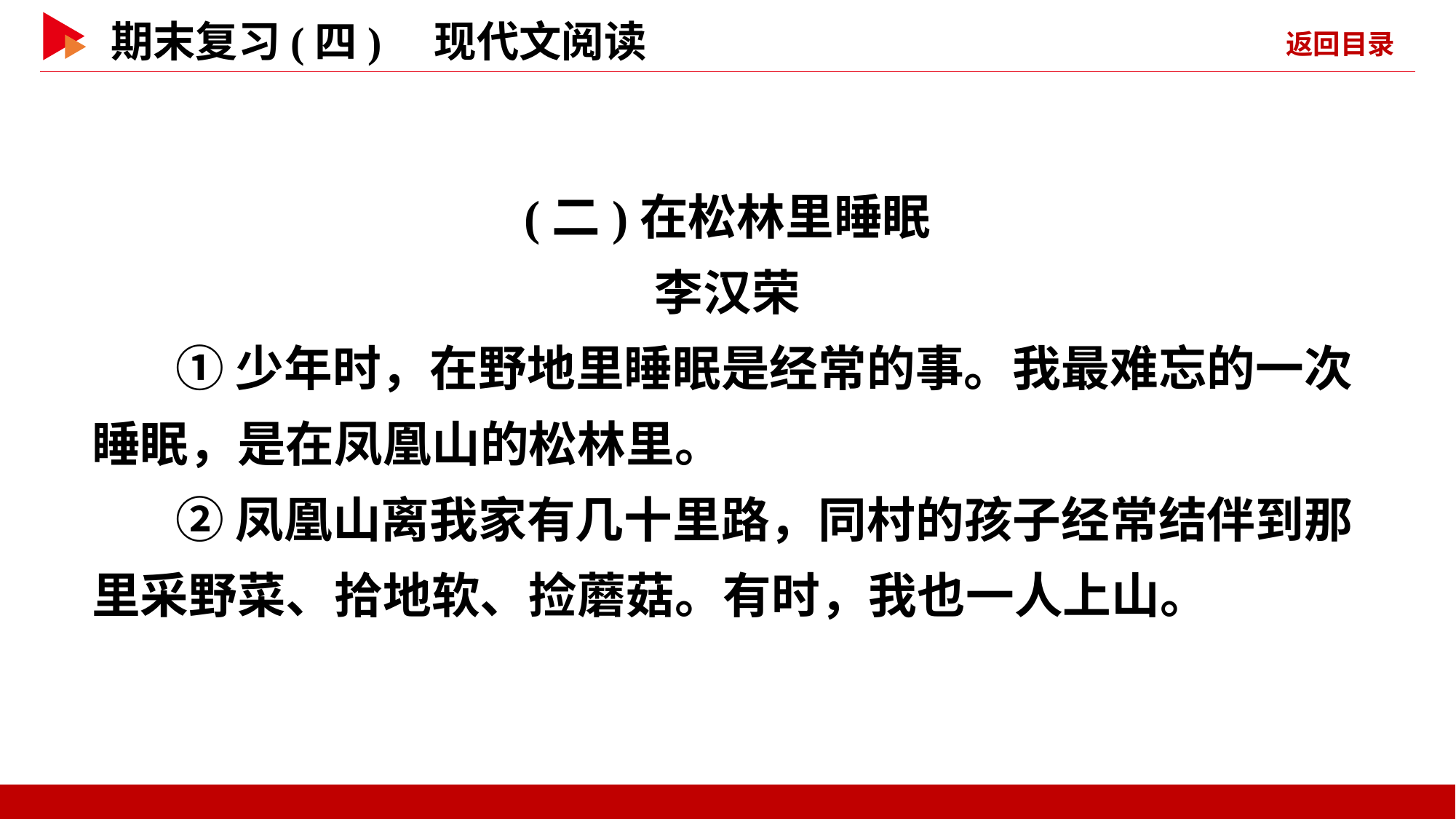

(二)在松林里睡眠
李汉荣
①少年时，在野地里睡眠是经常的事。我最难忘的一次睡眠，是在凤凰山的松林里。
②凤凰山离我家有几十里路，同村的孩子经常结伴到那里采野菜、拾地软、捡蘑菇。有时，我也一人上山。